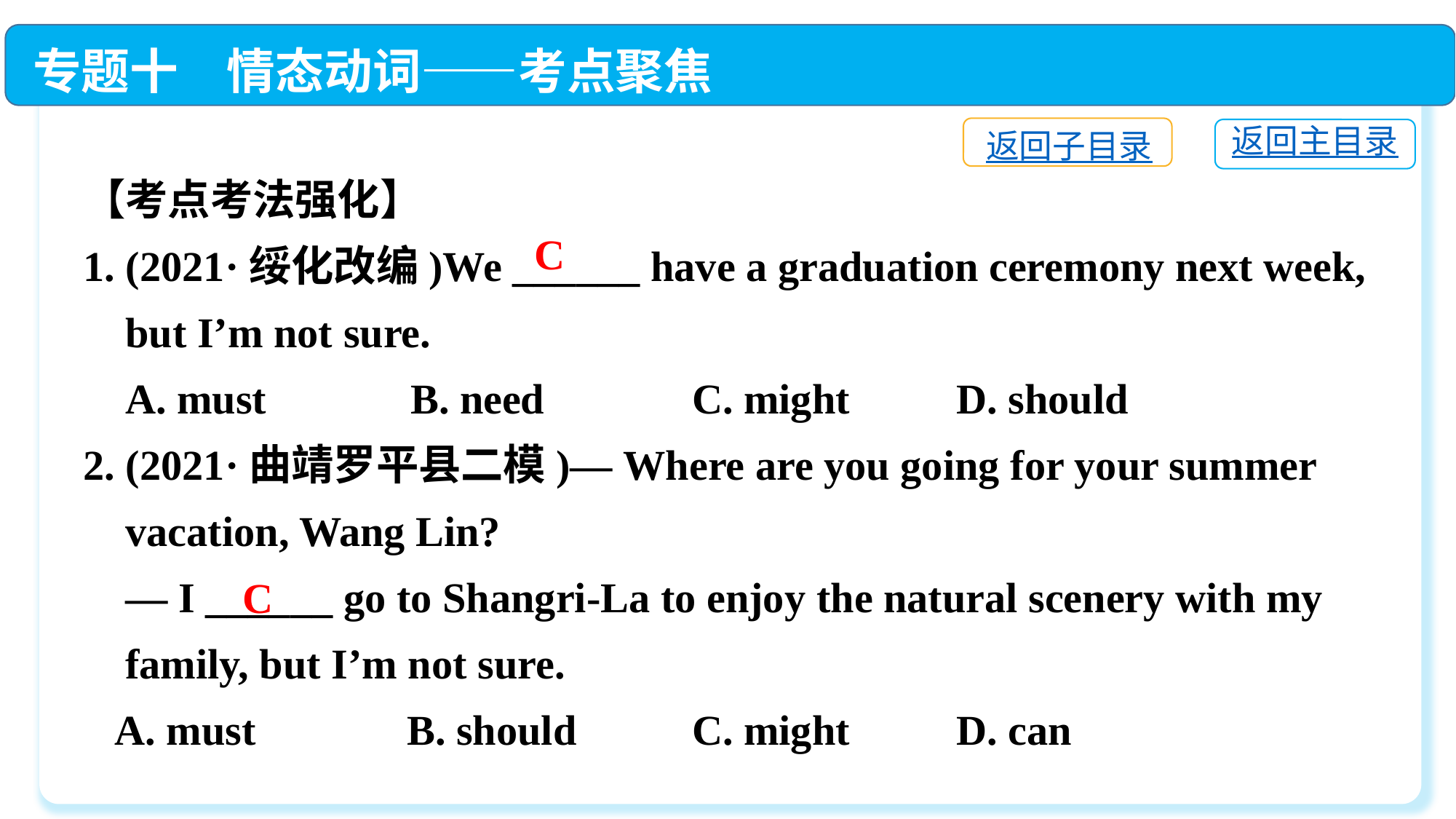

专题十　情态动词——考点聚焦

返回子目录
返回主目录
【考点考法强化】
1. (2021·绥化改编)We ______ have a graduation ceremony next week,
    but I’m not sure.
    A. must　　　	B. need	      C. might　　	D. should
2. (2021·曲靖罗平县二模)— Where are you going for your summer
    vacation, Wang Lin?
    — I ______ go to Shangri-La to enjoy the natural scenery with my
    family, but I’m not sure.
   A. must	          B. should	      C. might	D. can

C
C